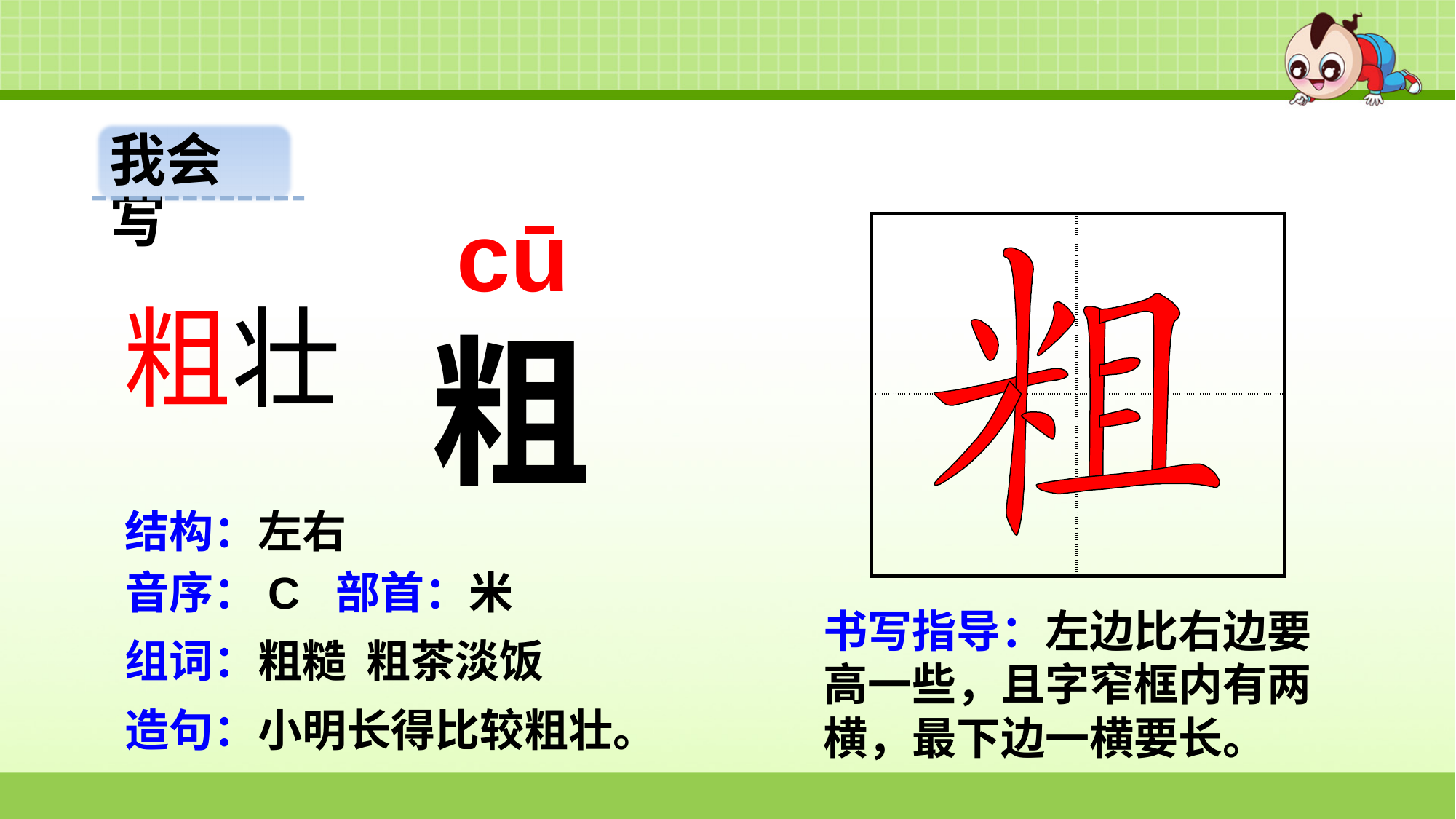

我会写

cū
|  |  |
| --- | --- |
|  |  |

粗壮

粗

结构：左右
音序：C  部首：米
书写指导：左边比右边要高一些，且字窄框内有两横，最下边一横要长。
组词：粗糙  粗茶淡饭
造句：小明长得比较粗壮。